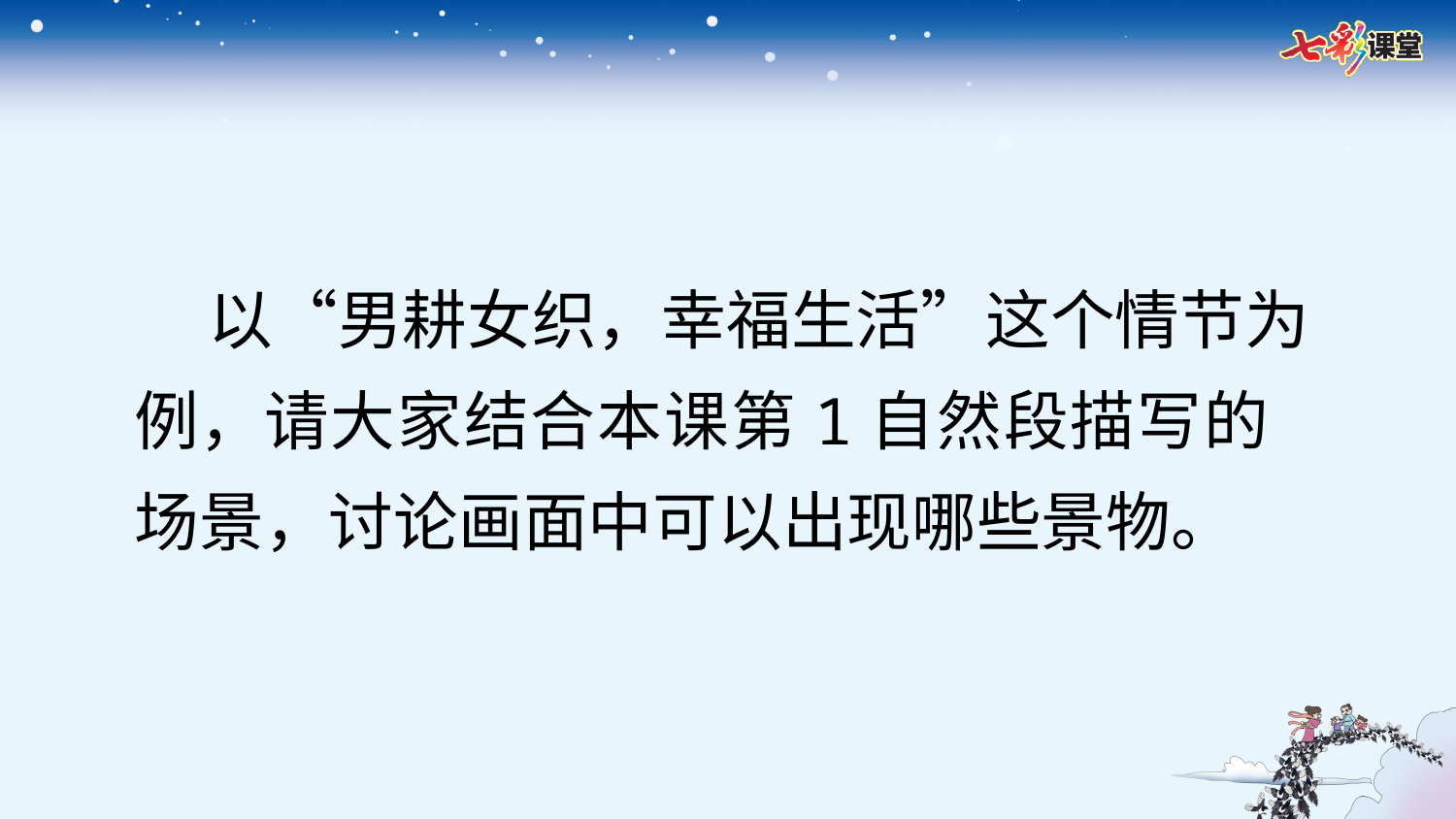

以“男耕女织，幸福生活”这个情节为例，请大家结合本课第1自然段描写的场景，讨论画面中可以出现哪些景物。